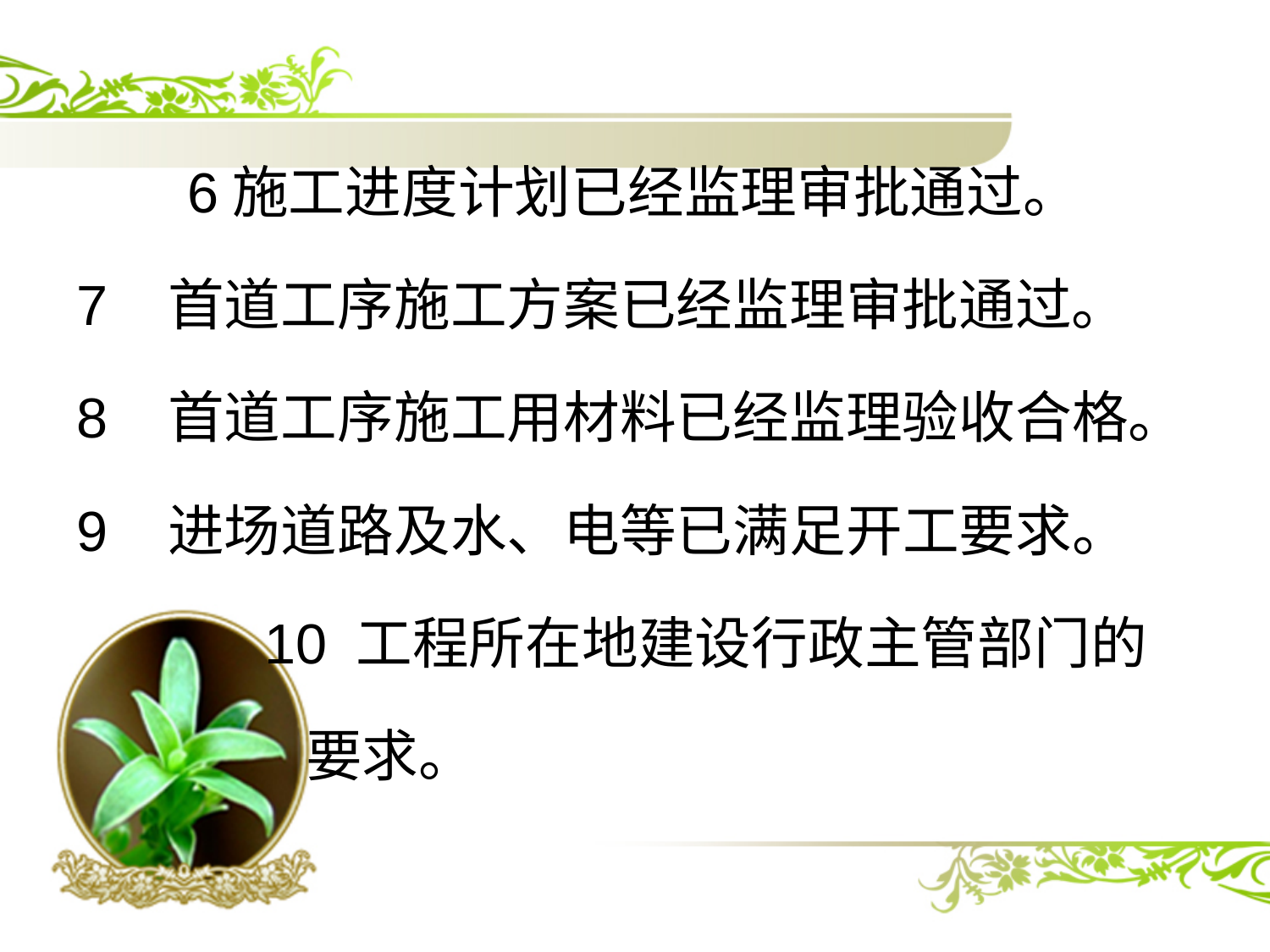

6施工进度计划已经监理审批通过。
7   首道工序施工方案已经监理审批通过。
8   首道工序施工用材料已经监理验收合格。
9   进场道路及水、电等已满足开工要求。
            10 工程所在地建设行政主管部门的
                 要求。